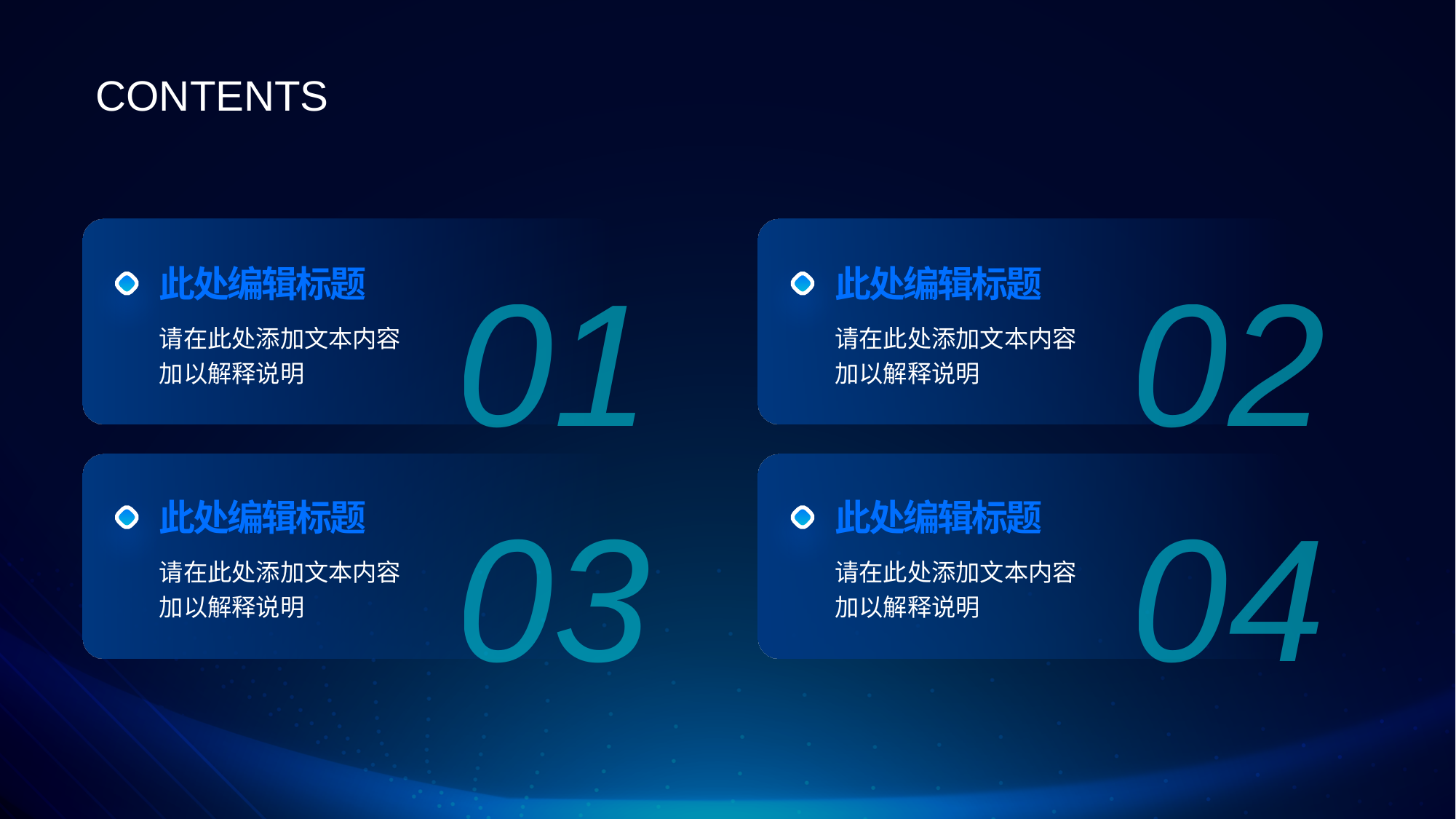

CONTENTS

01
02
此处编辑标题
此处编辑标题

请在此处添加文本内容加以解释说明
请在此处添加文本内容加以解释说明

03
04
此处编辑标题
此处编辑标题

请在此处添加文本内容加以解释说明
请在此处添加文本内容加以解释说明